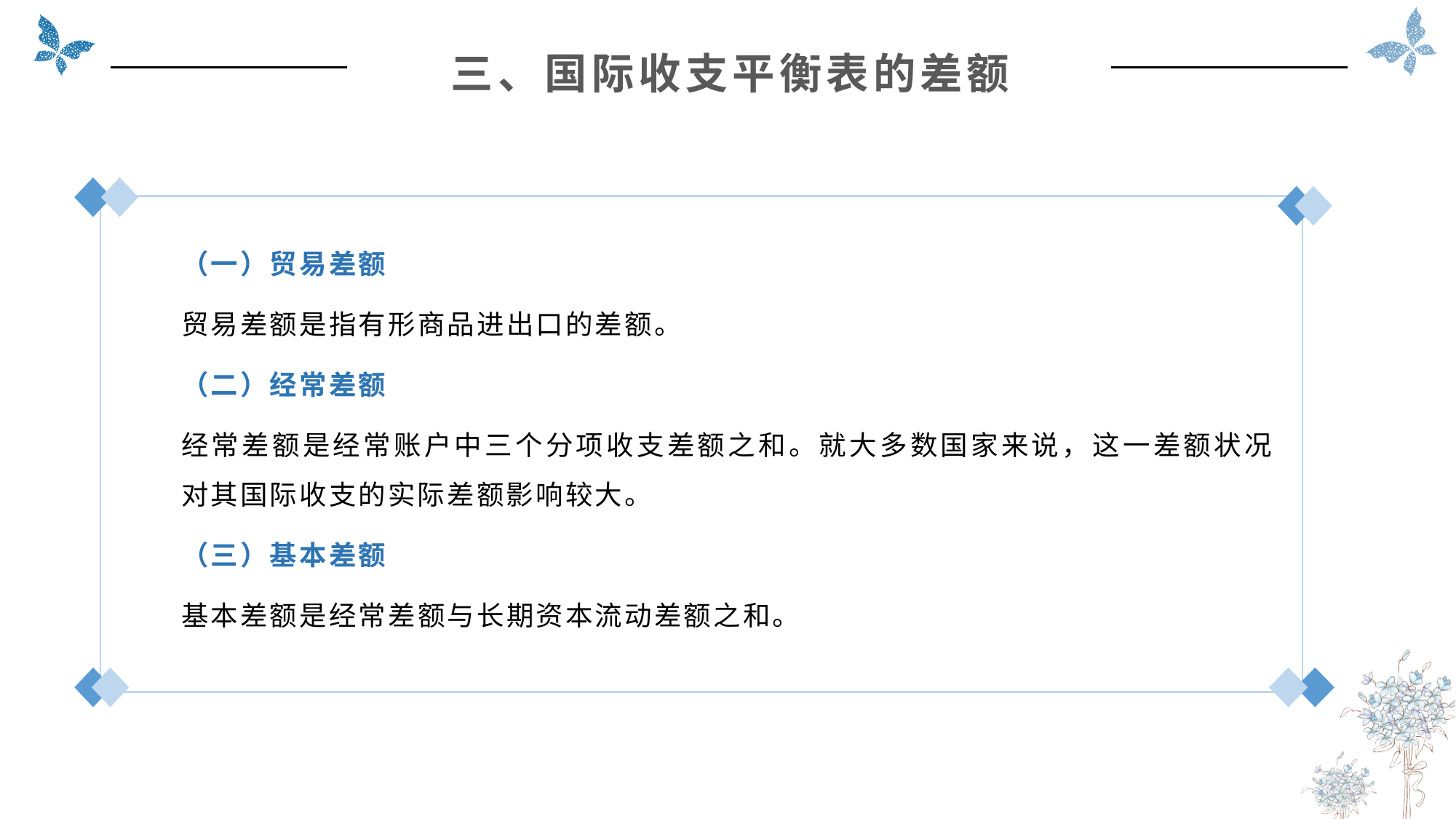

三、国际收支平衡表的差额

（一）贸易差额
贸易差额是指有形商品进出口的差额。
（二）经常差额
经常差额是经常账户中三个分项收支差额之和。就大多数国家来说，这一差额状况对其国际收支的实际差额影响较大。
（三）基本差额
基本差额是经常差额与长期资本流动差额之和。